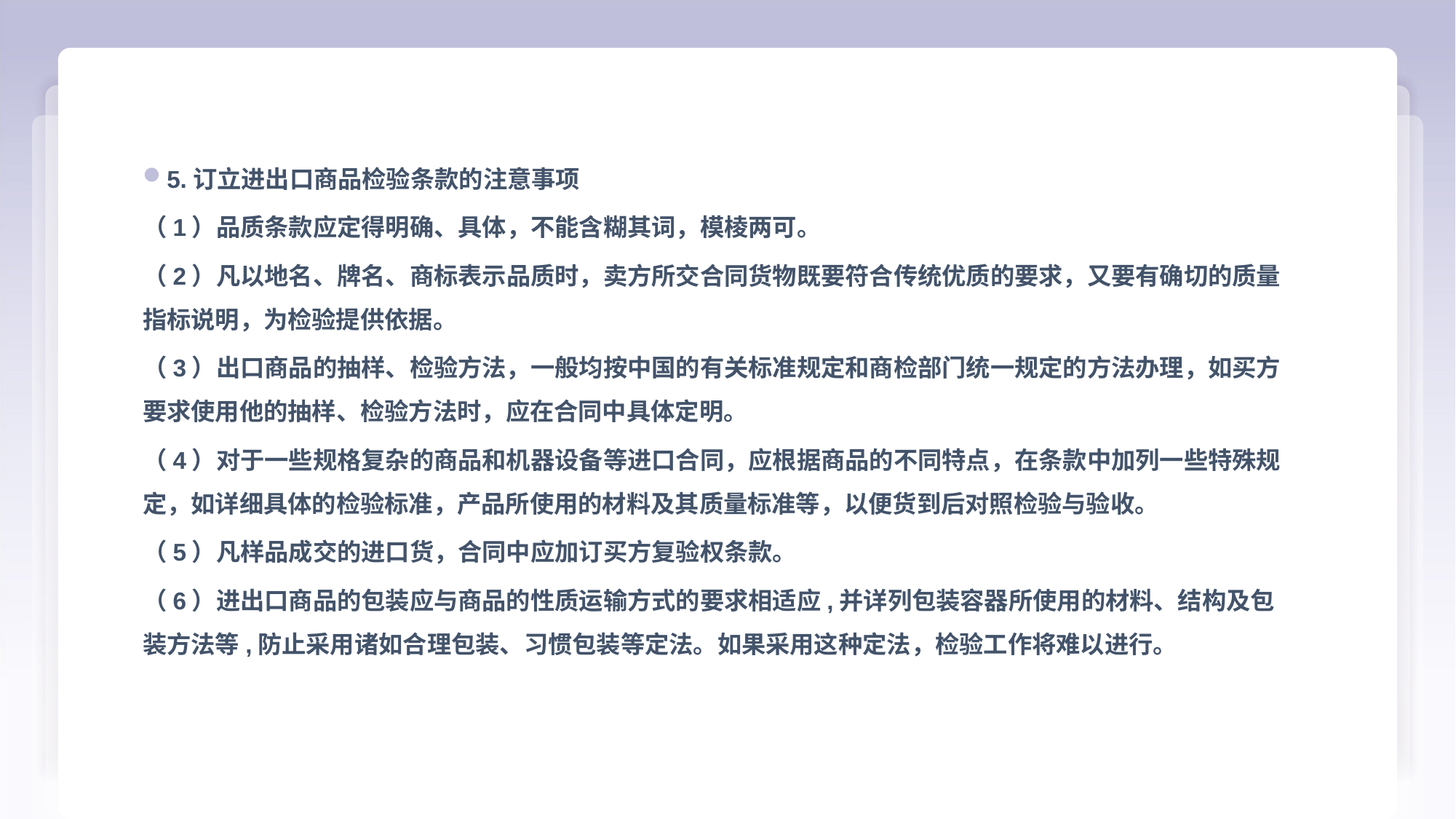

5.订立进出口商品检验条款的注意事项
（1）品质条款应定得明确、具体，不能含糊其词，模棱两可。
（2）凡以地名、牌名、商标表示品质时，卖方所交合同货物既要符合传统优质的要求，又要有确切的质量指标说明，为检验提供依据。
（3）出口商品的抽样、检验方法，一般均按中国的有关标准规定和商检部门统一规定的方法办理，如买方要求使用他的抽样、检验方法时，应在合同中具体定明。
（4）对于一些规格复杂的商品和机器设备等进口合同，应根据商品的不同特点，在条款中加列一些特殊规定，如详细具体的检验标准，产品所使用的材料及其质量标准等，以便货到后对照检验与验收。
（5）凡样品成交的进口货，合同中应加订买方复验权条款。
（6）进出口商品的包装应与商品的性质运输方式的要求相适应,并详列包装容器所使用的材料、结构及包装方法等,防止采用诸如合理包装、习惯包装等定法。如果采用这种定法，检验工作将难以进行。